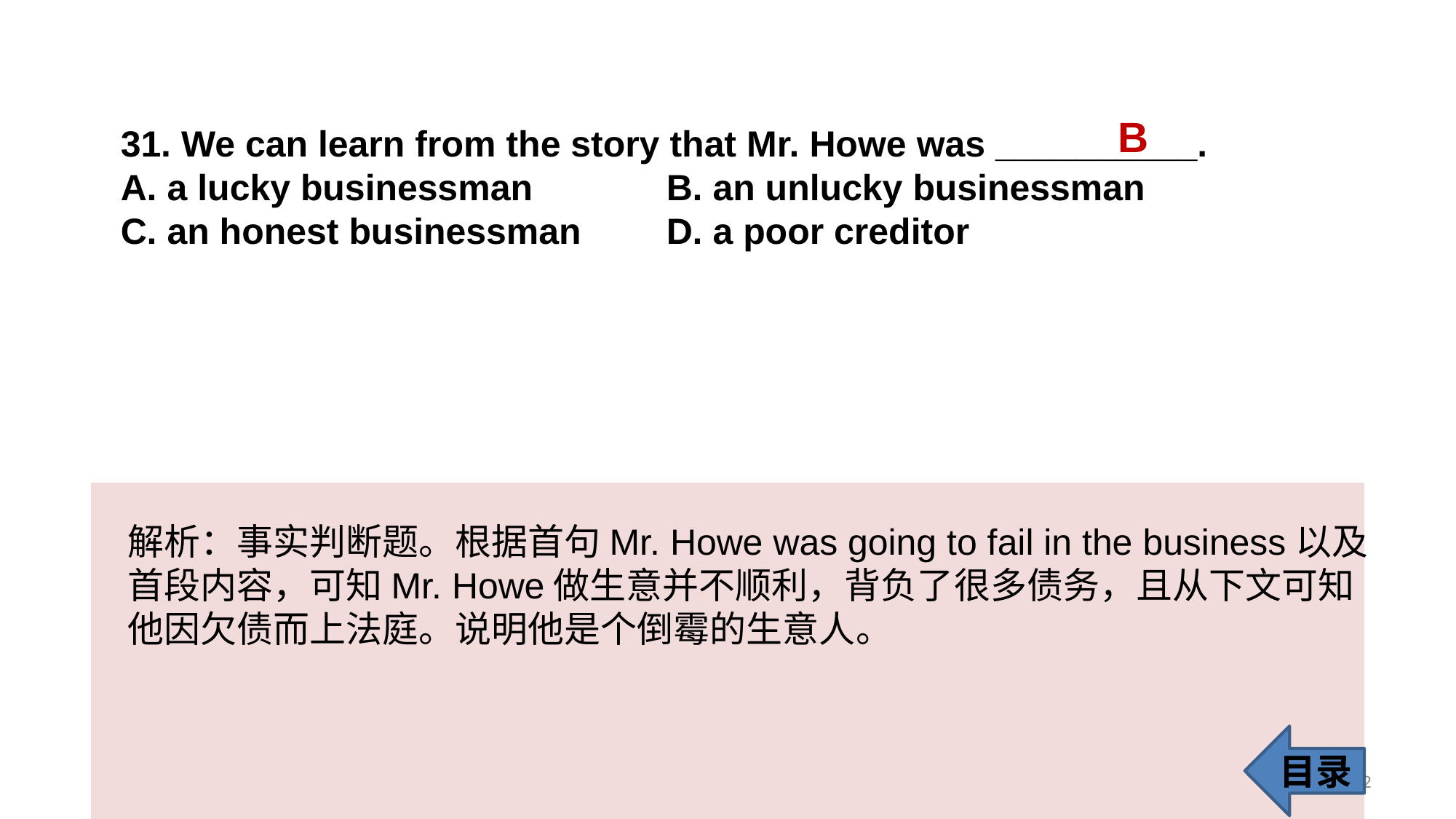

B
31. We can learn from the story that Mr. Howe was __________.
A. a lucky businessman 		B. an unlucky businessman
C. an honest businessman 	D. a poor creditor

解析：事实判断题。根据首句Mr. Howe was going to fail in the business以及首段内容，可知Mr. Howe做生意并不顺利，背负了很多债务，且从下文可知他因欠债而上法庭。说明他是个倒霉的生意人。
目录
32